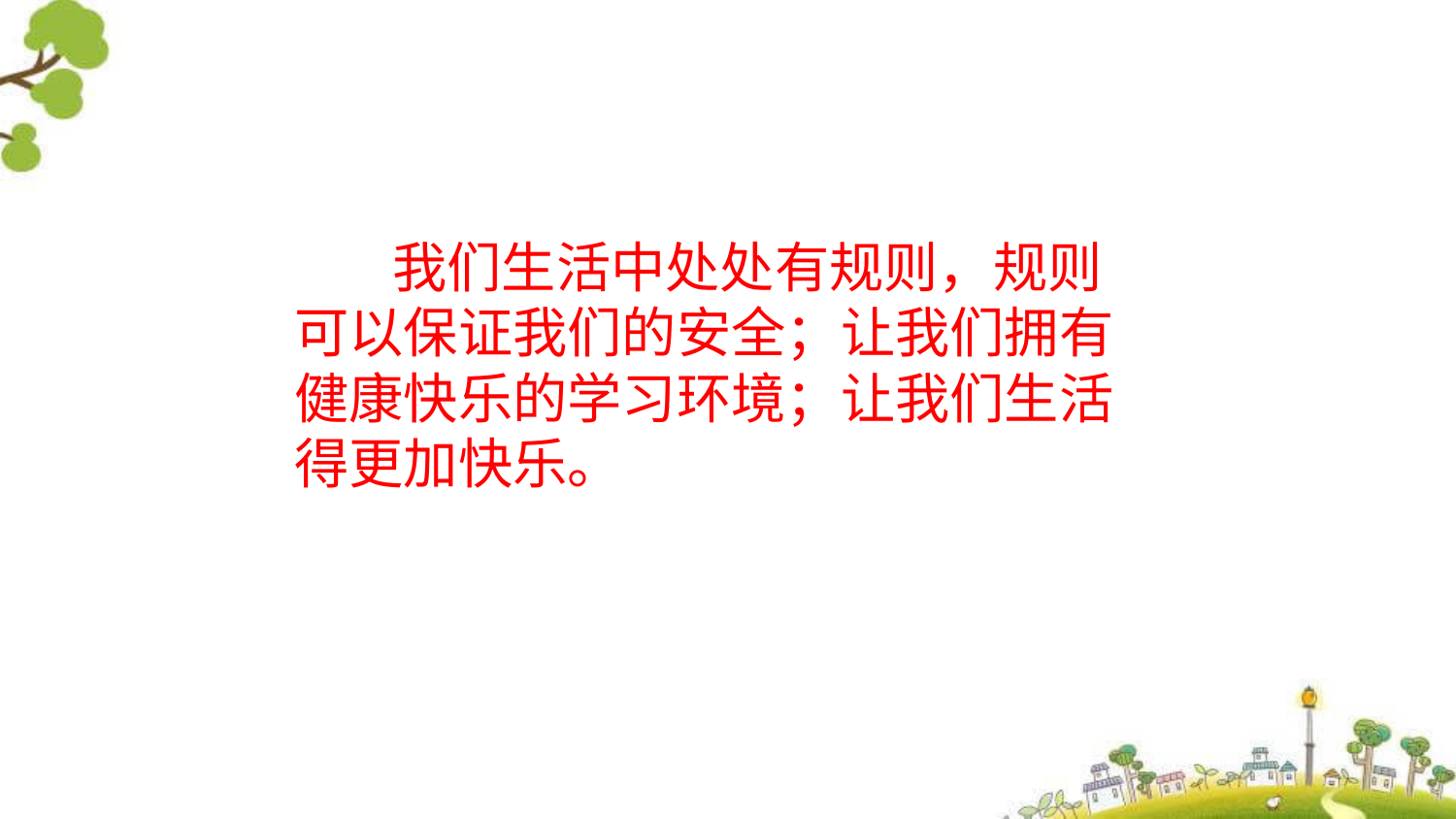

我们生活中处处有规则，规则可以保证我们的安全；让我们拥有健康快乐的学习环境；让我们生活得更加快乐。